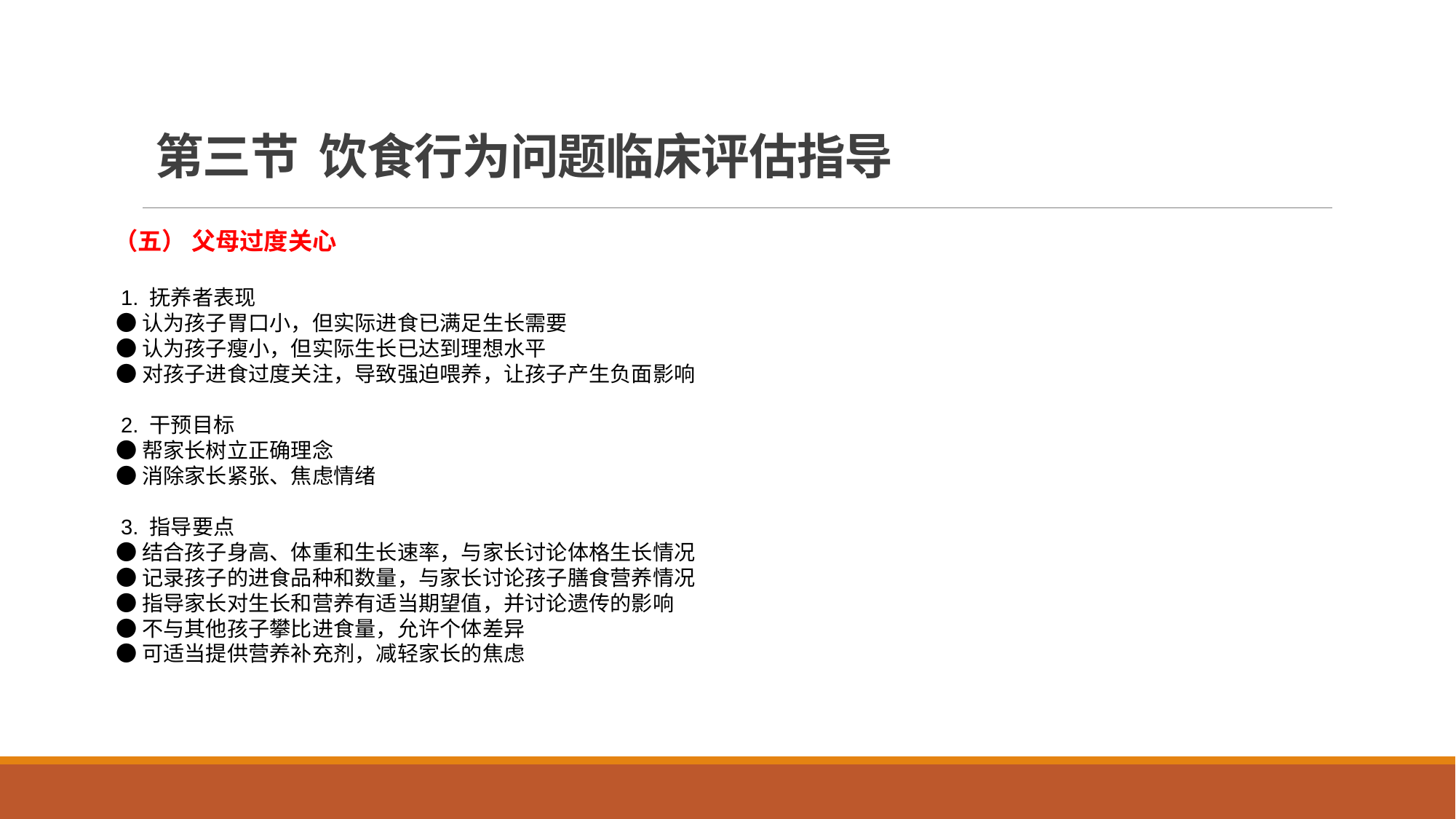

# 第三节  饮食行为问题临床评估指导
  （五） 父母过度关心

    1. 抚养者表现
    ●认为孩子胃口小，但实际进食已满足生长需要
    ●认为孩子瘦小，但实际生长已达到理想水平
    ●对孩子进食过度关注，导致强迫喂养，让孩子产生负面影响

    2. 干预目标
    ●帮家长树立正确理念
    ●消除家长紧张、焦虑情绪

    3. 指导要点
    ●结合孩子身高、体重和生长速率，与家长讨论体格生长情况
    ●记录孩子的进食品种和数量，与家长讨论孩子膳食营养情况
    ●指导家长对生长和营养有适当期望值，并讨论遗传的影响
    ●不与其他孩子攀比进食量，允许个体差异
    ●可适当提供营养补充剂，减轻家长的焦虑